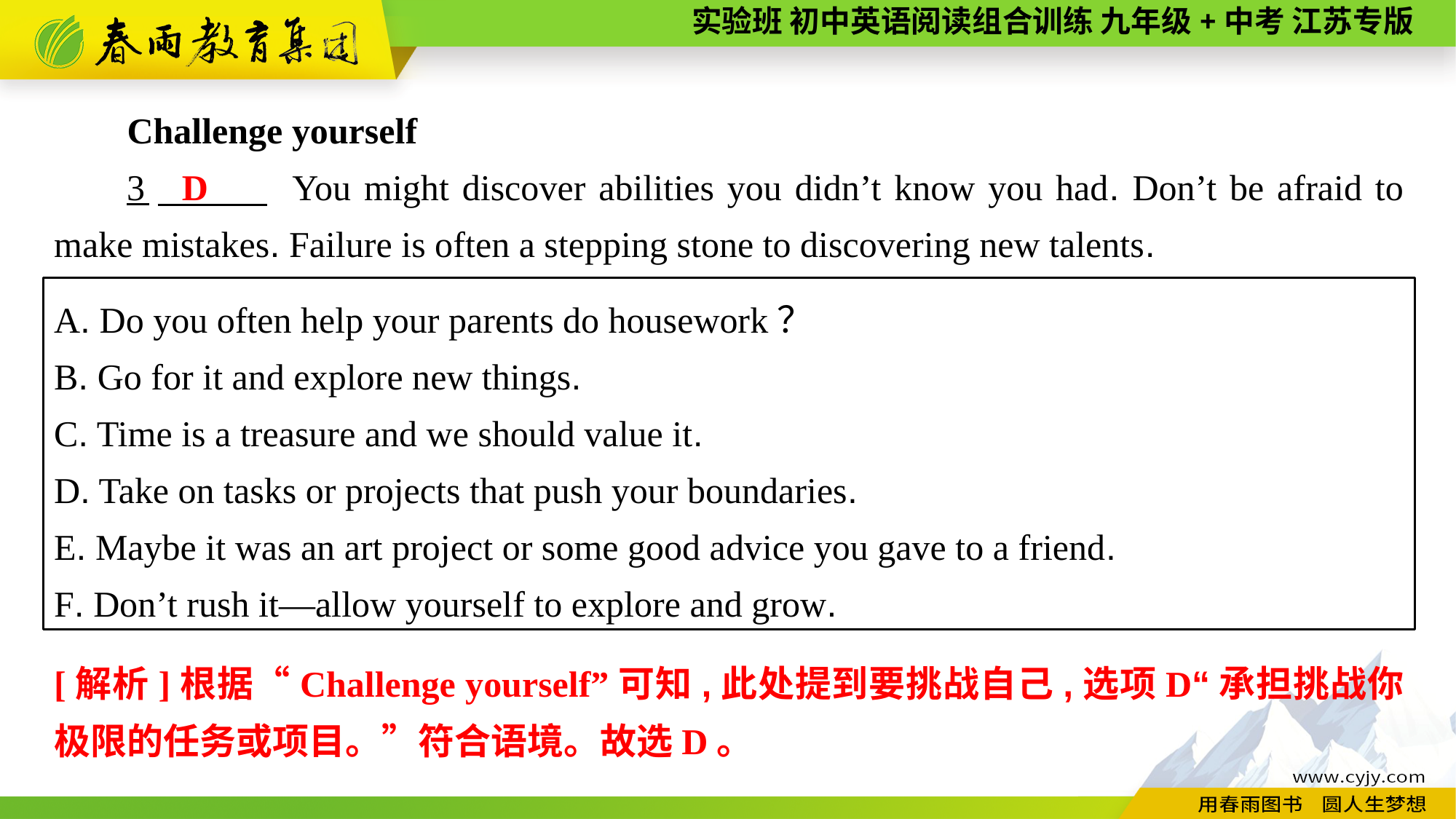

Challenge yourself
3　       You might discover abilities you didn’t know you had. Don’t be afraid to make mistakes. Failure is often a stepping stone to discovering new talents.
D
A. Do you often help your parents do housework？
B. Go for it and explore new things.
C. Time is a treasure and we should value it.
D. Take on tasks or projects that push your boundaries.
E. Maybe it was an art project or some good advice you gave to a friend.
F. Don’t rush it—allow yourself to explore and grow.
[解析]根据“Challenge yourself”可知,此处提到要挑战自己,选项D“承担挑战你极限的任务或项目。”符合语境。故选D。